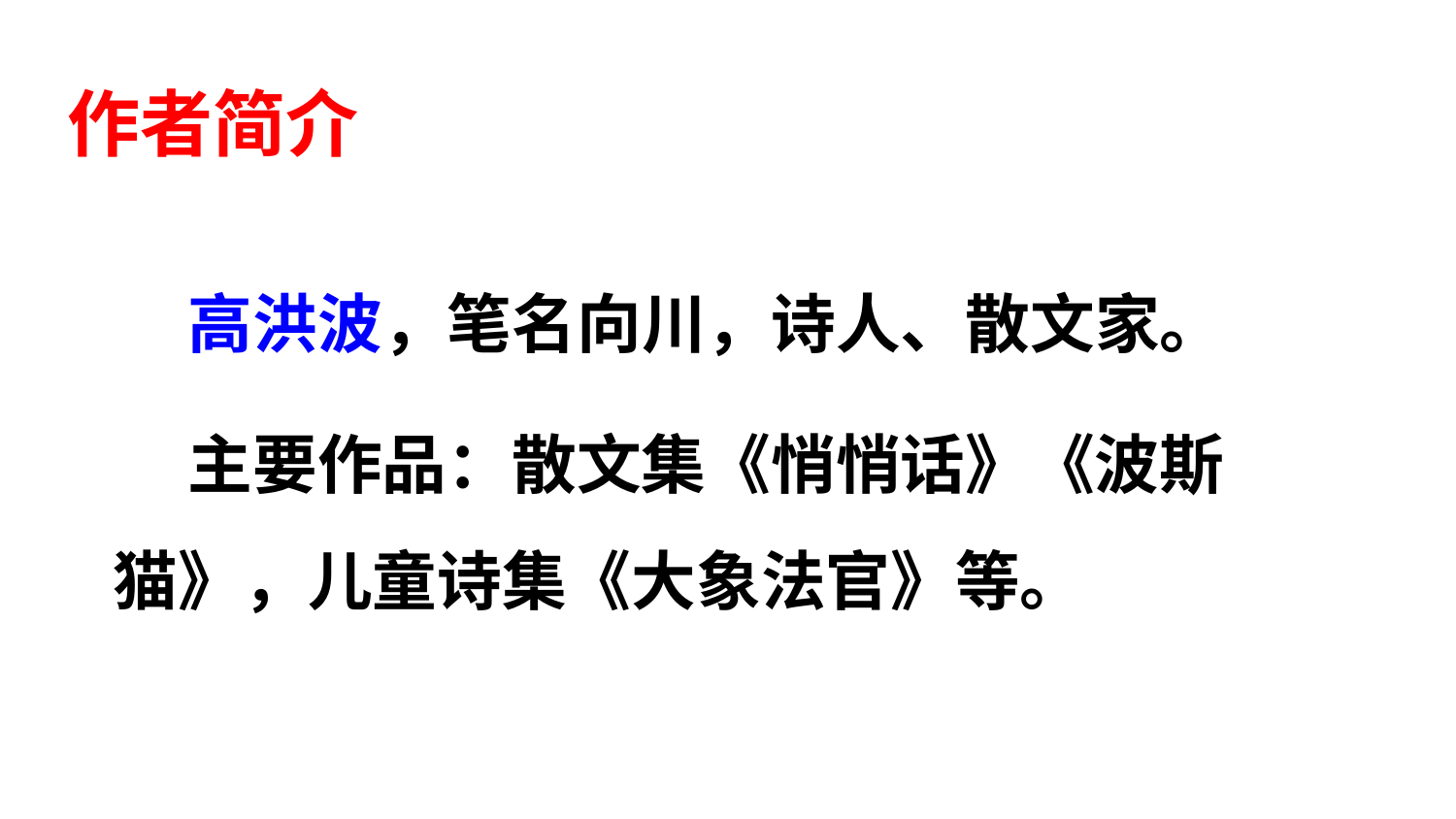

作者简介
    高洪波，笔名向川，诗人、散文家。
    主要作品：散文集《悄悄话》《波斯猫》，儿童诗集《大象法官》等。